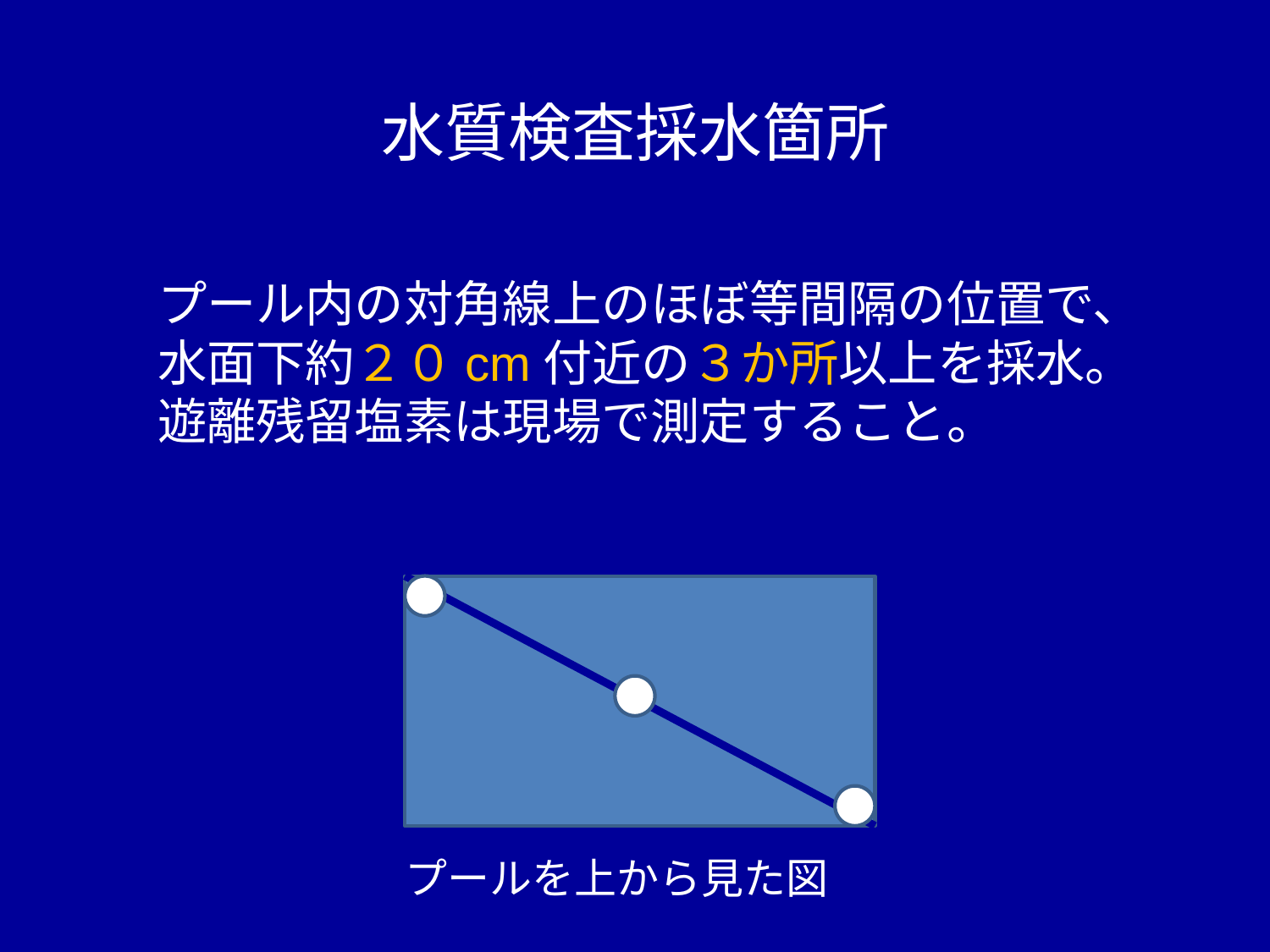

水質検査採水箇所
プール内の対角線上のほぼ等間隔の位置で、
水面下約２０cm付近の３か所以上を採水。
遊離残留塩素は現場で測定すること。

プールを上から見た図